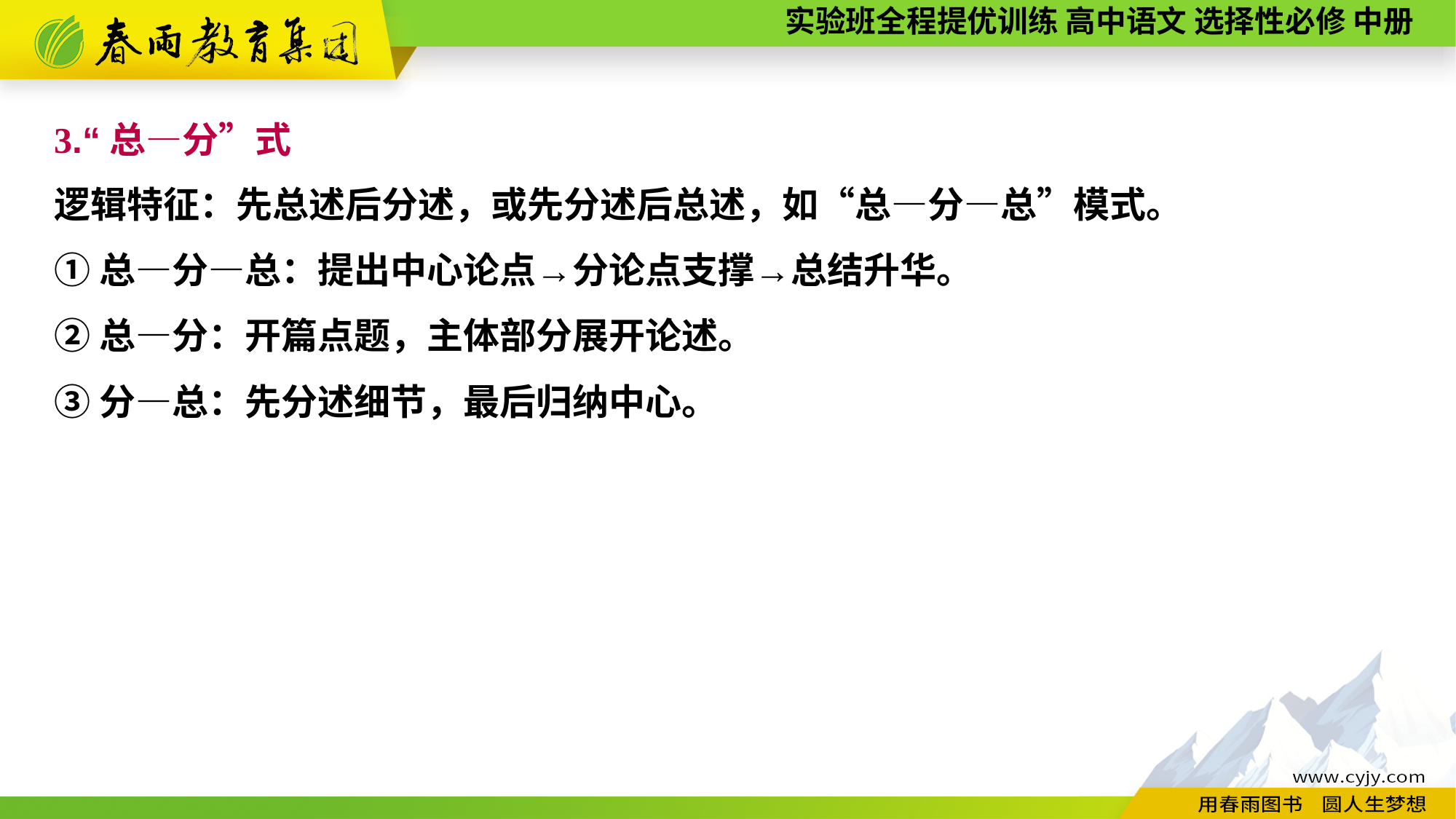

3.“总—分”式
逻辑特征：先总述后分述，或先分述后总述，如“总—分—总”模式。
①总—分—总：提出中心论点→分论点支撑→总结升华。
②总—分：开篇点题，主体部分展开论述。
③分—总：先分述细节，最后归纳中心。